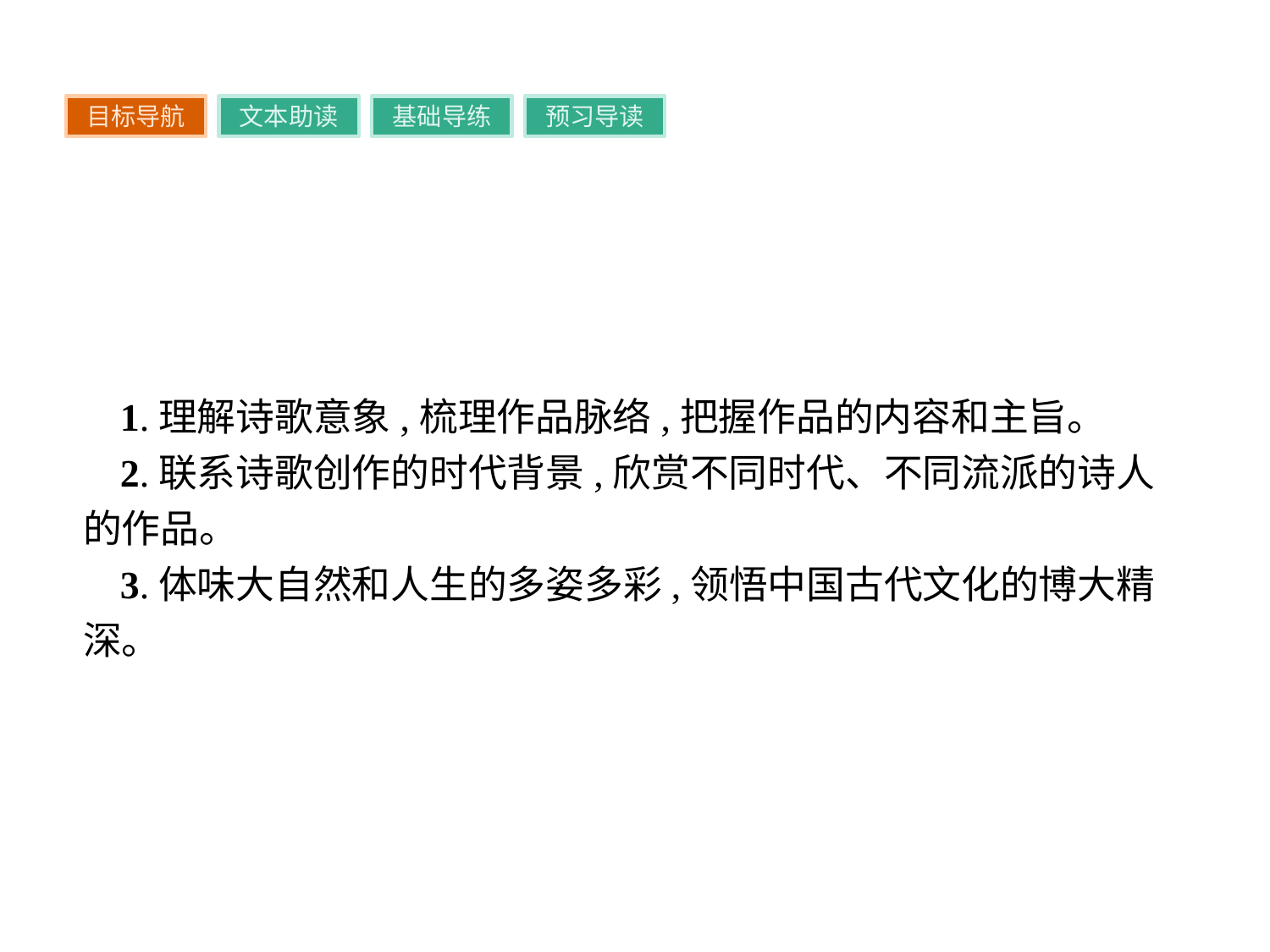

目标导航
文本助读
基础导练
预习导读
1.理解诗歌意象,梳理作品脉络,把握作品的内容和主旨。
2.联系诗歌创作的时代背景,欣赏不同时代、不同流派的诗人的作品。
3.体味大自然和人生的多姿多彩,领悟中国古代文化的博大精深。